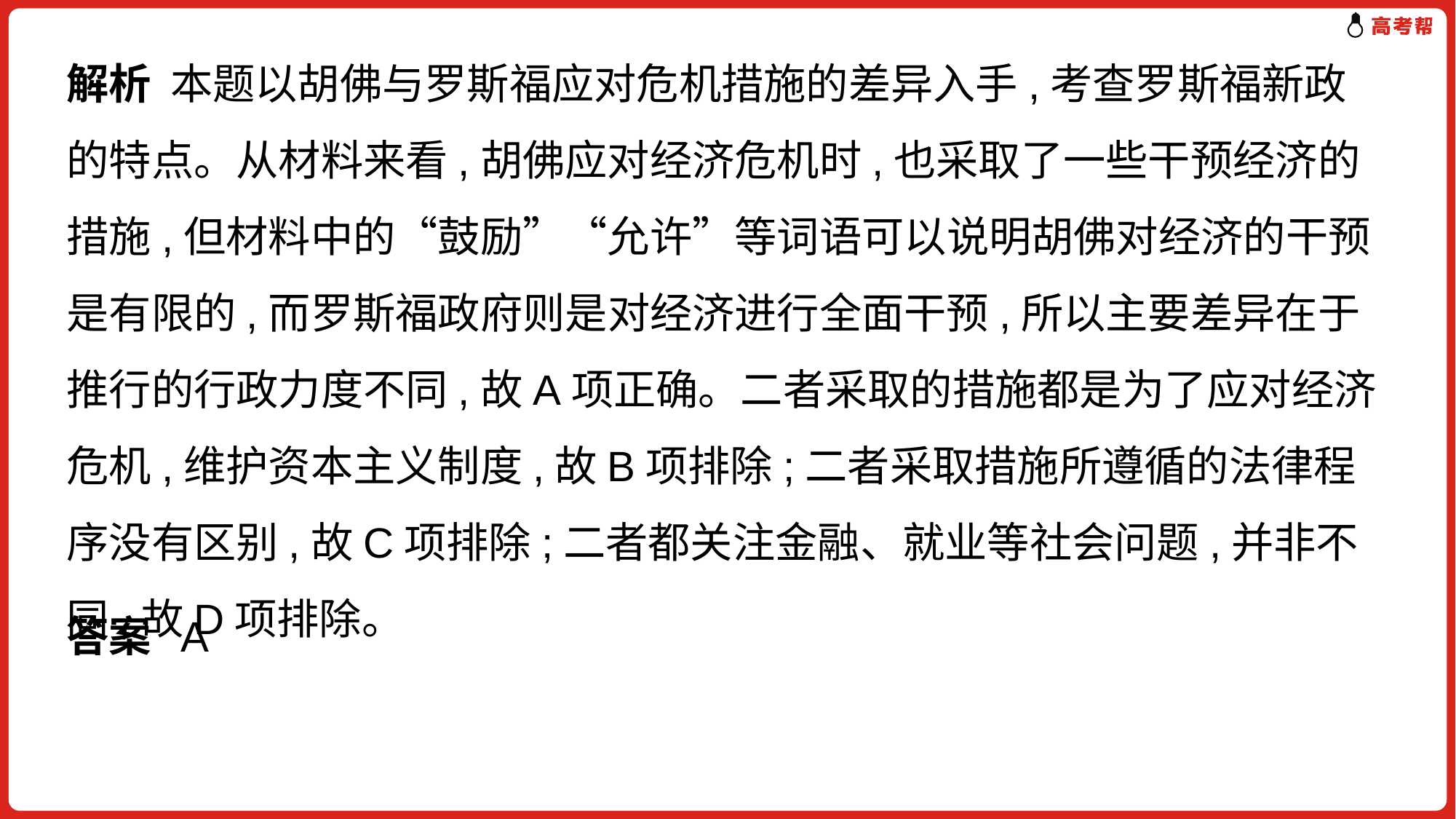

解析  本题以胡佛与罗斯福应对危机措施的差异入手,考查罗斯福新政的特点。从材料来看,胡佛应对经济危机时,也采取了一些干预经济的措施,但材料中的“鼓励”“允许”等词语可以说明胡佛对经济的干预是有限的,而罗斯福政府则是对经济进行全面干预,所以主要差异在于推行的行政力度不同,故A项正确。二者采取的措施都是为了应对经济危机,维护资本主义制度,故B项排除;二者采取措施所遵循的法律程序没有区别,故C项排除;二者都关注金融、就业等社会问题,并非不同,故D项排除。
答案  A